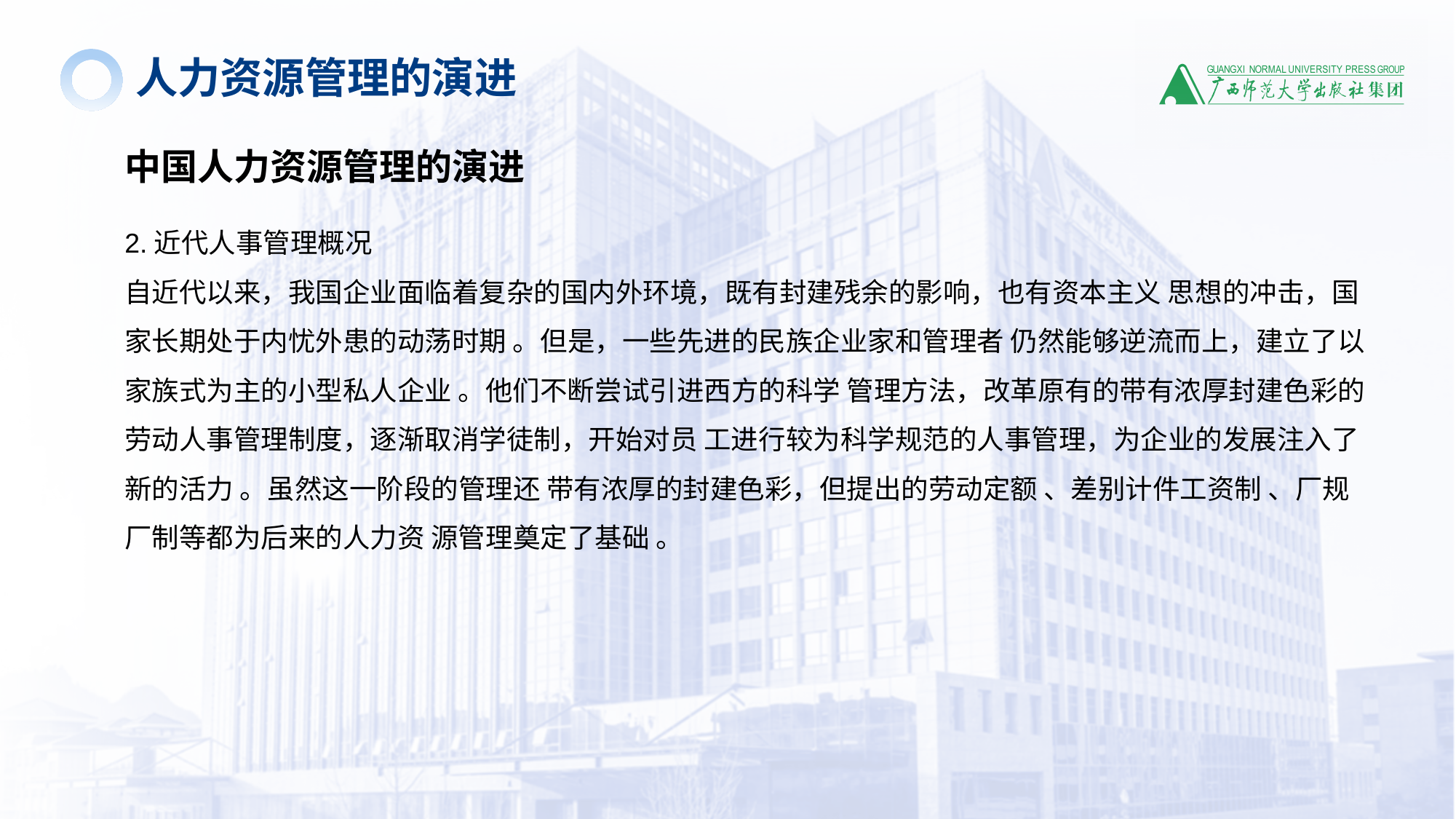

人力资源管理的演进

中国人力资源管理的演进
2.近代人事管理概况
自近代以来，我国企业面临着复杂的国内外环境，既有封建残余的影响，也有资本主义 思想的冲击，国家长期处于内忧外患的动荡时期 。但是，一些先进的民族企业家和管理者 仍然能够逆流而上，建立了以家族式为主的小型私人企业 。他们不断尝试引进西方的科学 管理方法，改革原有的带有浓厚封建色彩的劳动人事管理制度，逐渐取消学徒制，开始对员 工进行较为科学规范的人事管理，为企业的发展注入了新的活力 。虽然这一阶段的管理还 带有浓厚的封建色彩，但提出的劳动定额 、差别计件工资制 、厂规厂制等都为后来的人力资 源管理奠定了基础 。